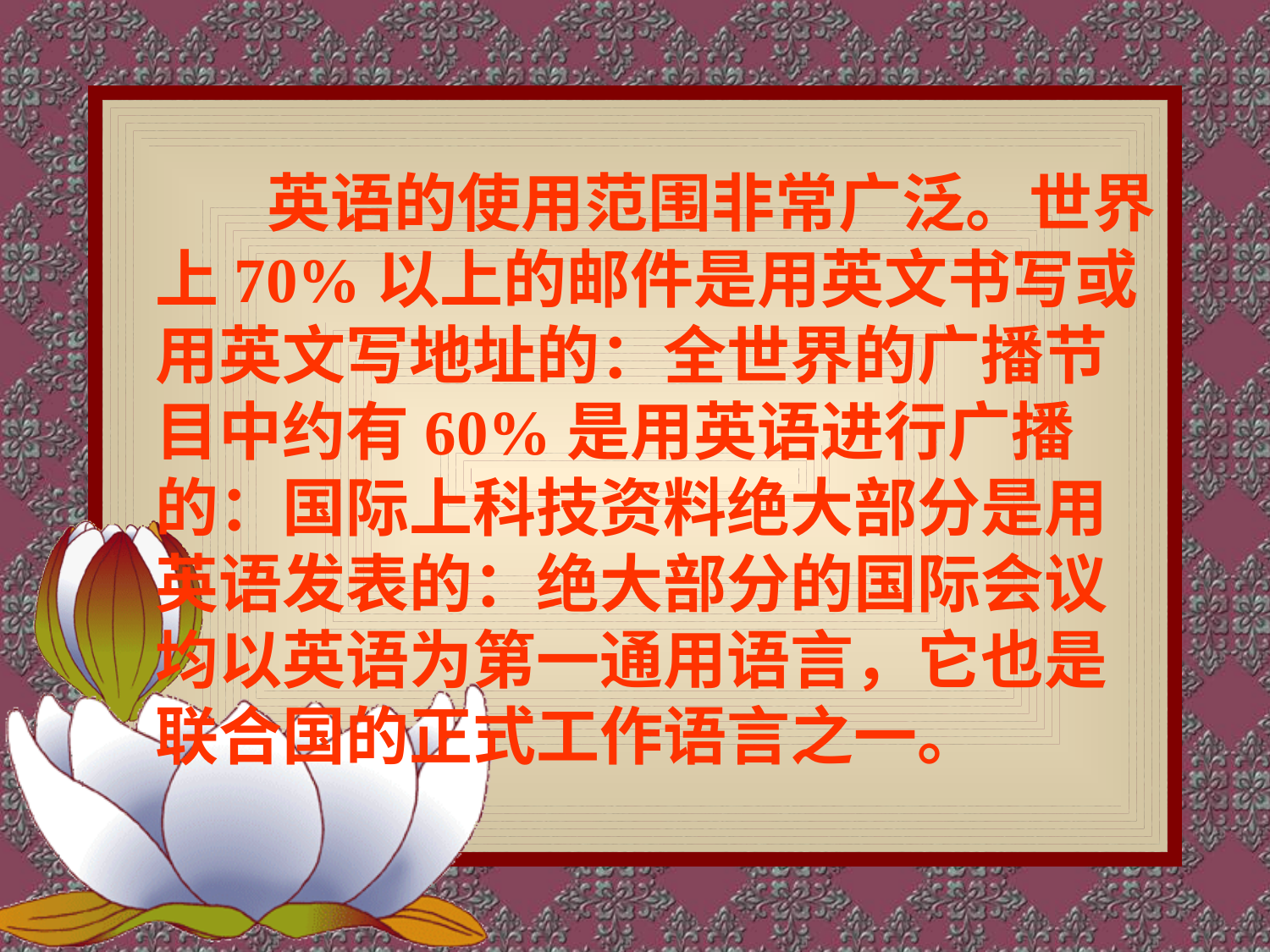

英语的使用范围非常广泛。世界上70%以上的邮件是用英文书写或用英文写地址的：全世界的广播节目中约有60%是用英语进行广播的：国际上科技资料绝大部分是用英语发表的：绝大部分的国际会议均以英语为第一通用语言，它也是联合国的正式工作语言之一。